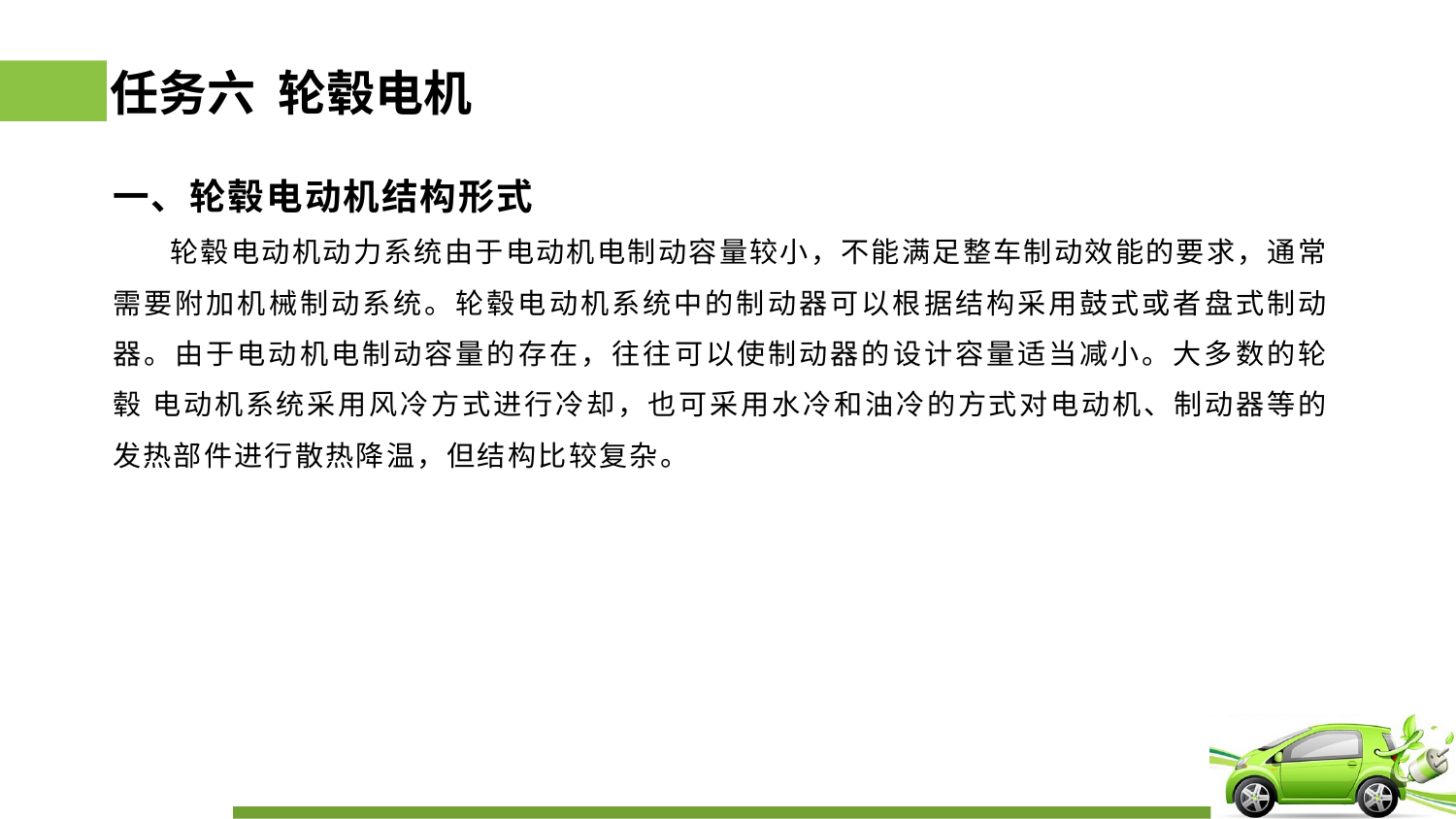

# 任务六  轮毂电机
一、轮毂电动机结构形式
      轮毂电动机动力系统由于电动机电制动容量较小，不能满足整车制动效能的要求，通常需要附加机械制动系统。轮毂电动机系统中的制动器可以根据结构采用鼓式或者盘式制动器。由于电动机电制动容量的存在，往往可以使制动器的设计容量适当减小。大多数的轮毂 电动机系统采用风冷方式进行冷却，也可采用水冷和油冷的方式对电动机、制动器等的发热部件进行散热降温，但结构比较复杂。